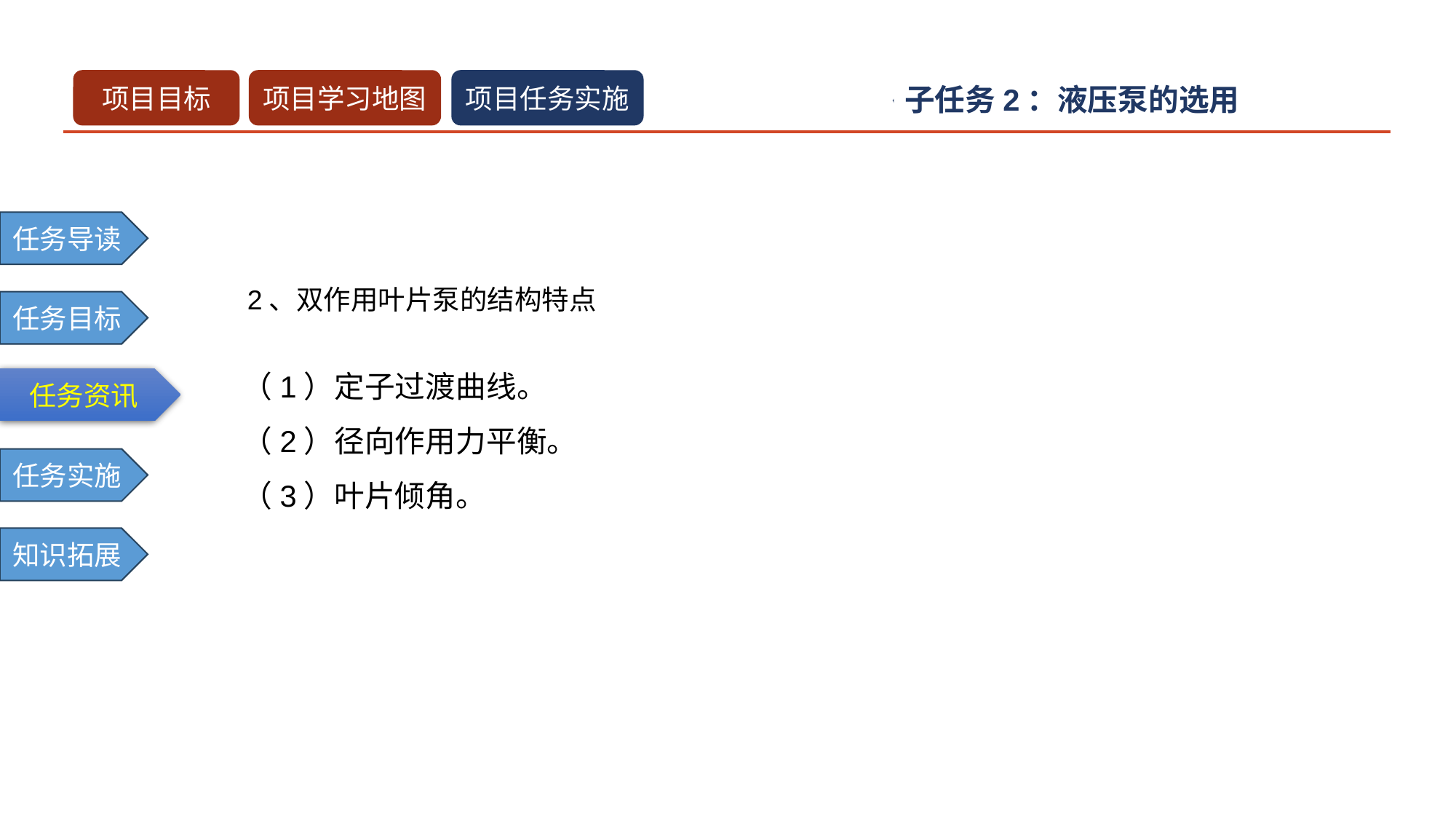

子任务2：液压泵的选用
2、双作用叶片泵的结构特点
（1）定子过渡曲线。
（2）径向作用力平衡。
（3）叶片倾角。